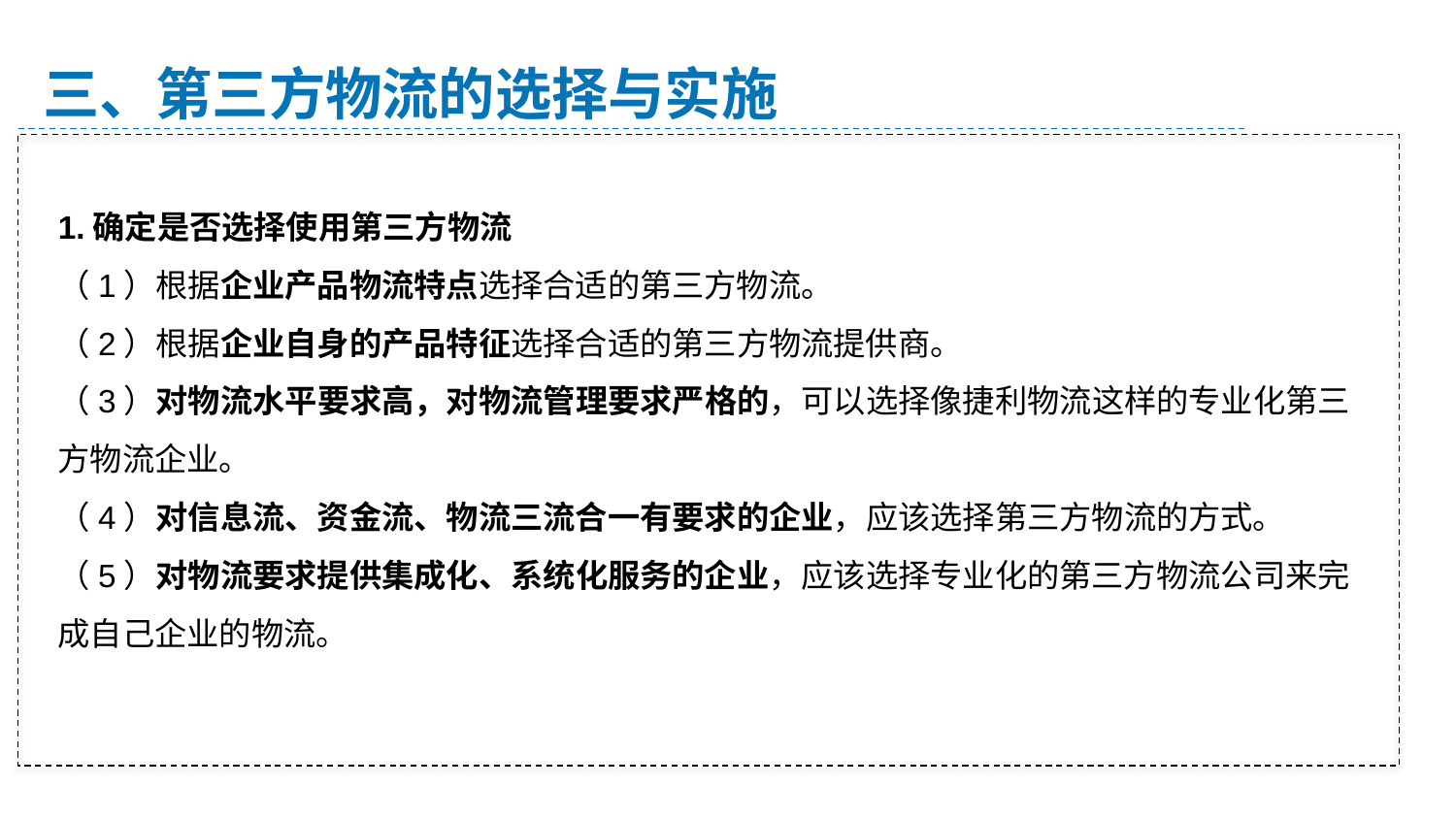

三、第三方物流的选择与实施

1.确定是否选择使用第三方物流
（1）根据企业产品物流特点选择合适的第三方物流。
（2）根据企业自身的产品特征选择合适的第三方物流提供商。
（3）对物流水平要求高，对物流管理要求严格的，可以选择像捷利物流这样的专业化第三方物流企业。
（4）对信息流、资金流、物流三流合一有要求的企业，应该选择第三方物流的方式。
（5）对物流要求提供集成化、系统化服务的企业，应该选择专业化的第三方物流公司来完成自己企业的物流。